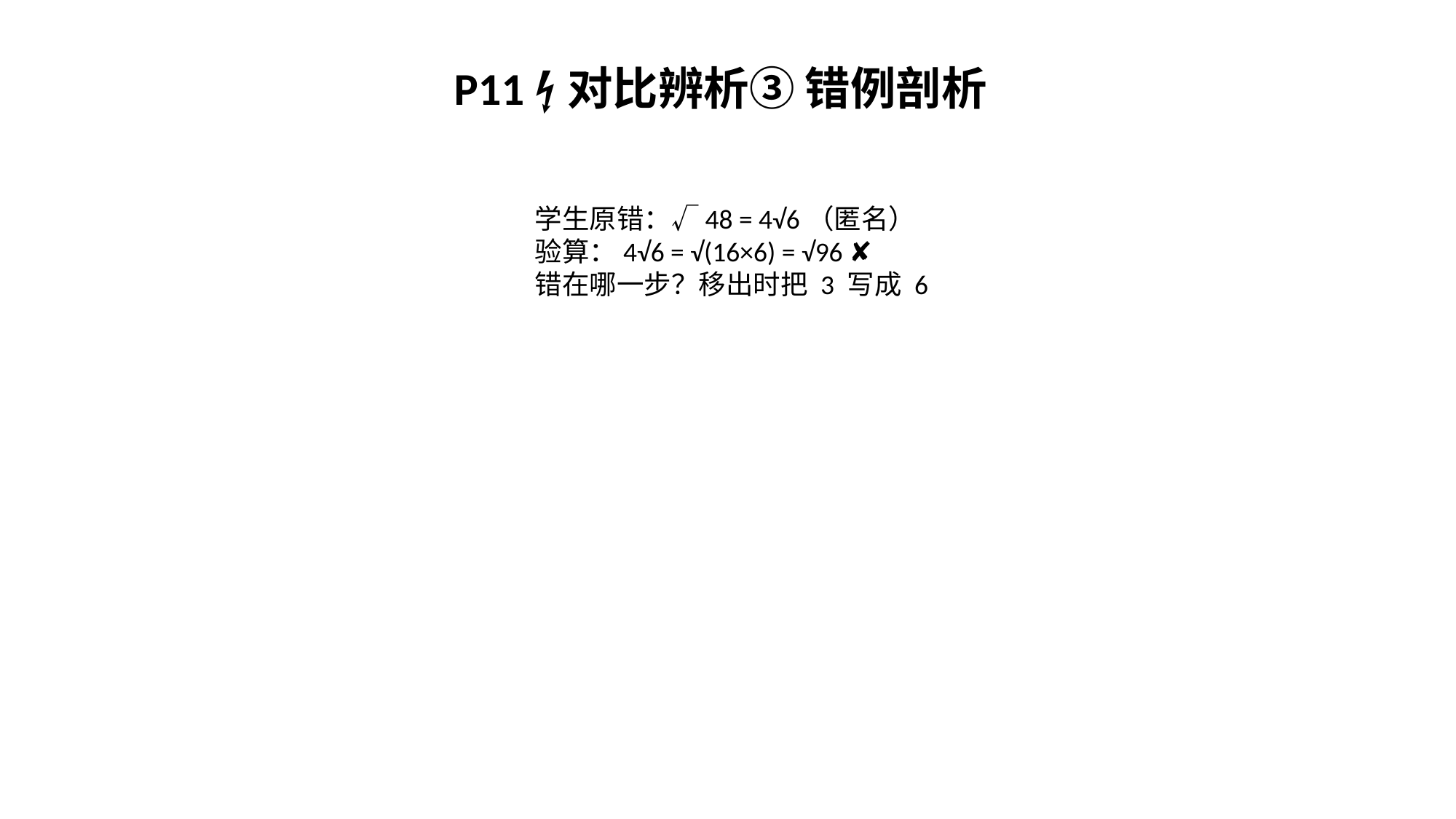

P11 ⚡对比辨析③ 错例剖析
学生原错：√48 = 4√6（匿名）
验算：4√6 = √(16×6) = √96 ✘
错在哪一步？移出时把 3 写成 6